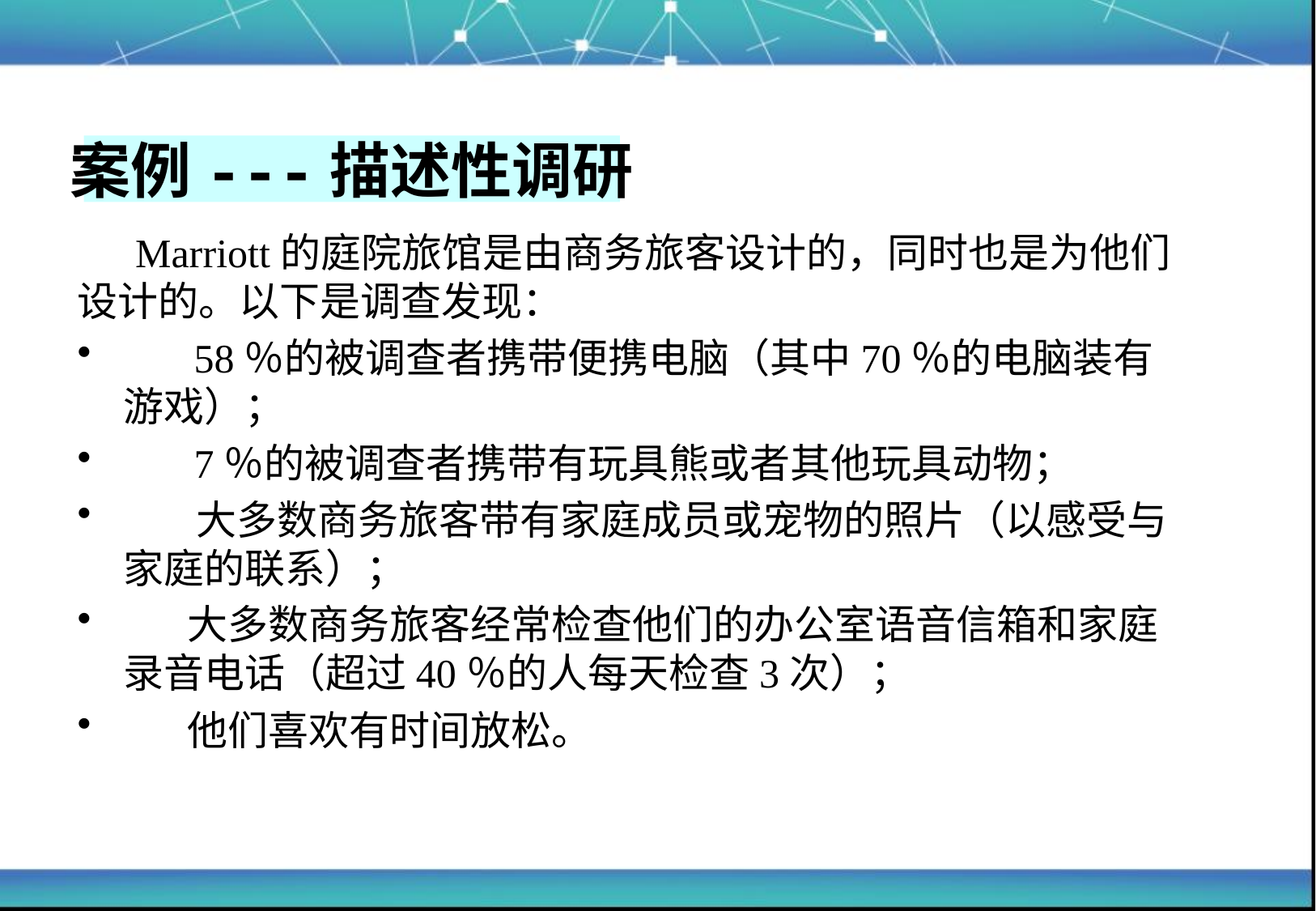

案例---描述性调研
       Marriott的庭院旅馆是由商务旅客设计的，同时也是为他们设计的。以下是调查发现：
       58％的被调查者携带便携电脑（其中70％的电脑装有游戏）；
       7％的被调查者携带有玩具熊或者其他玩具动物；
       大多数商务旅客带有家庭成员或宠物的照片（以感受与家庭的联系）；
      大多数商务旅客经常检查他们的办公室语音信箱和家庭录音电话（超过40％的人每天检查3次）；
      他们喜欢有时间放松。